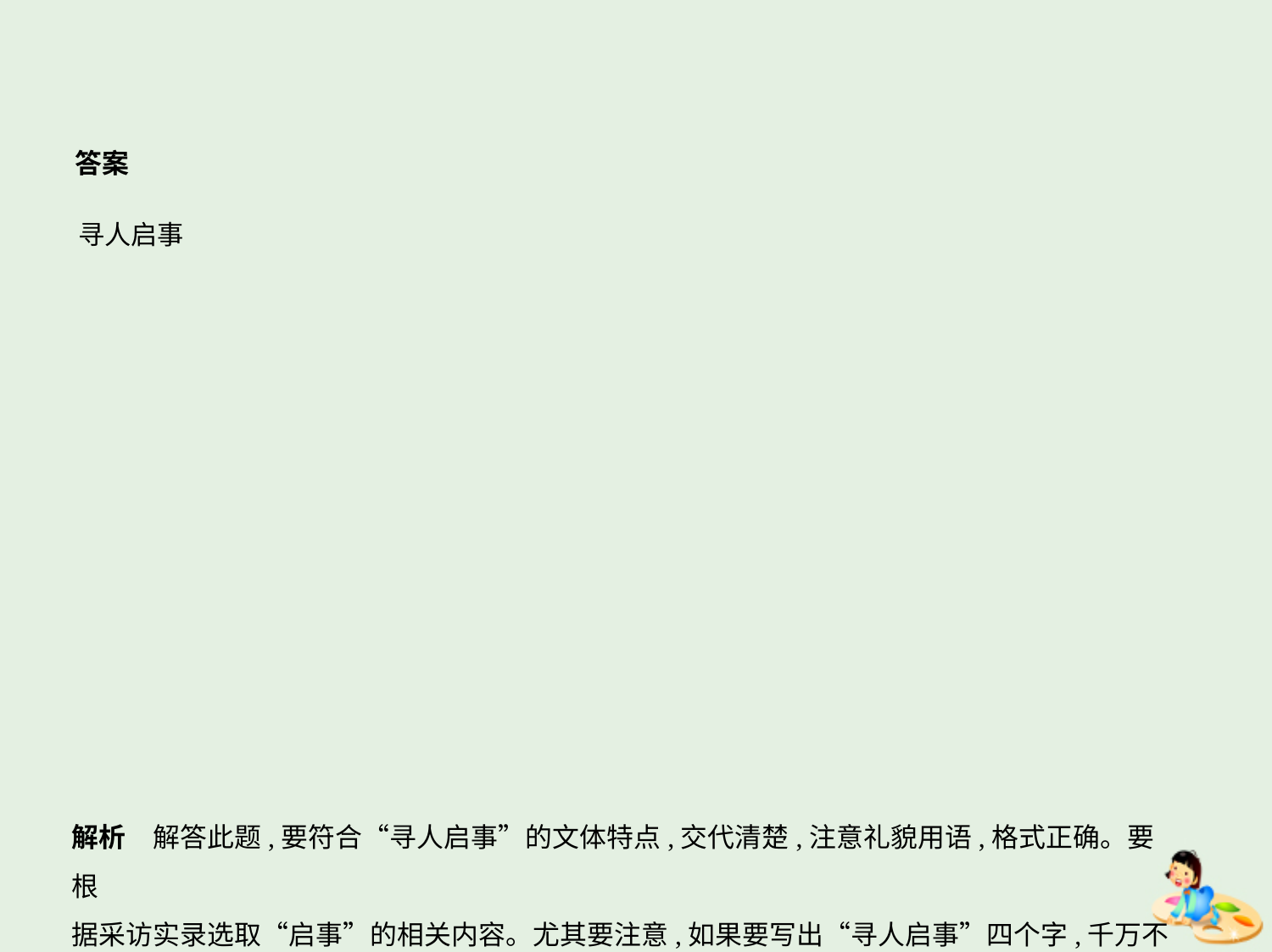

答案
| 寻人启事 |  |  |  |  |  |  |  |  |  |  |  |  |  |
| --- | --- | --- | --- | --- | --- | --- | --- | --- | --- | --- | --- | --- | --- |
|  |  |  |  |  |  |  |  |  |  |  |  |  |  |
|  |  |  |  |  |  |  |  |  |  |  |  |  |  |
|  |  |  |  |  |  |  |  |  |  |  |  |  |  |
|  |  |  |  |  |  |  |  |  |  |  |  |  |  |
|  |  |  |  |  |  |  |  |  |  |  |  |  |  |
|  |  |  |  |  |  |  |  |  |  |  |  |  |  |
|  |  |  |  |  |  |  |  |  |  |  |  |  |  |
|  |  |  |  |  |  |  |  |  |  |  |  |  |  |
|  |  |  |  |  |  |  |  |  |  |  |  |  |  |
解析　解答此题,要符合“寻人启事”的文体特点,交代清楚,注意礼貌用语,格式正确。要根
据采访实录选取“启事”的相关内容。尤其要注意,如果要写出“寻人启事”四个字,千万不
能把“启事”写成“启示”。